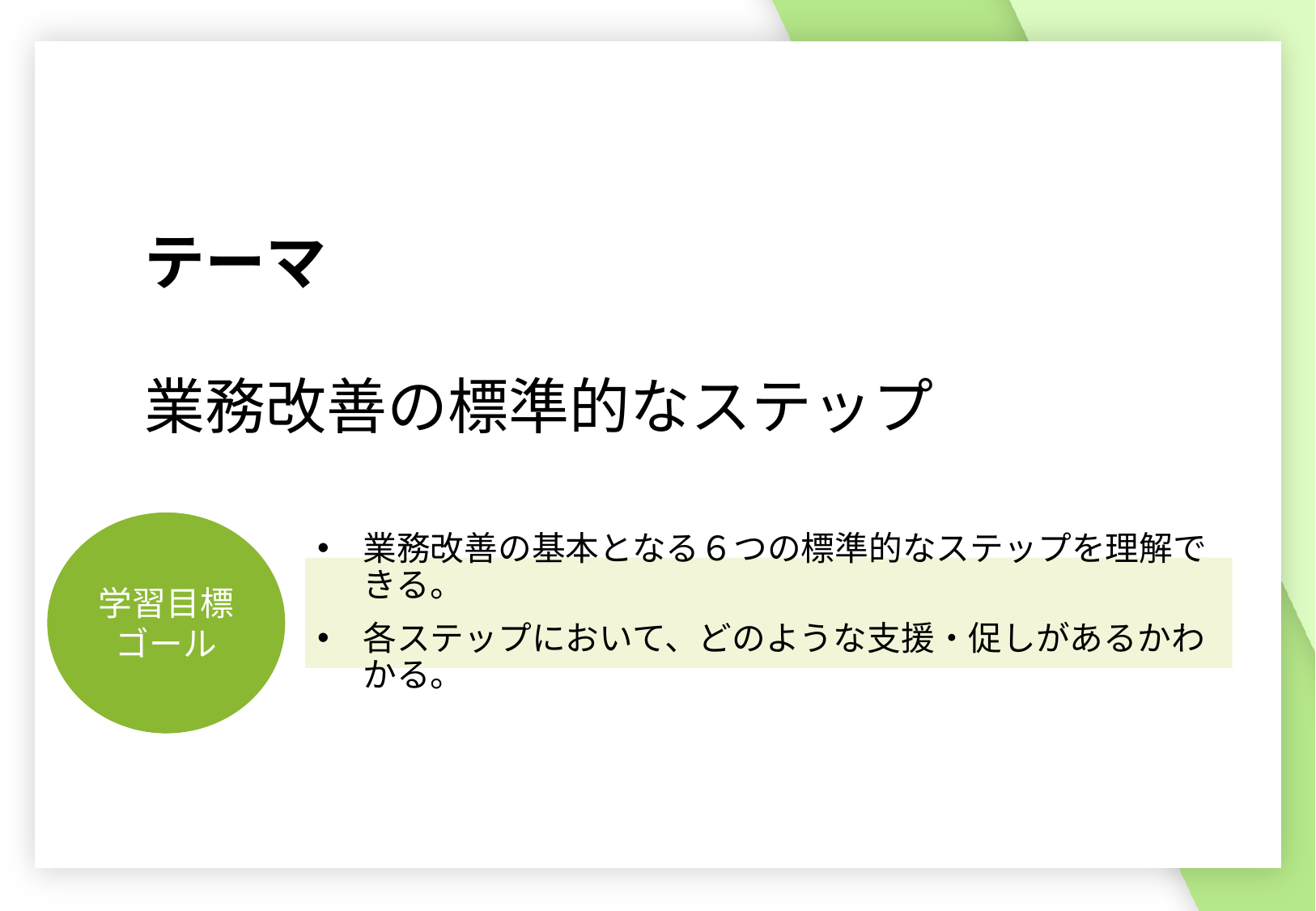

業務改善の標準的なステップ
業務改善の基本となる６つの標準的なステップを理解できる。
各ステップにおいて、どのような支援・促しがあるかわかる。